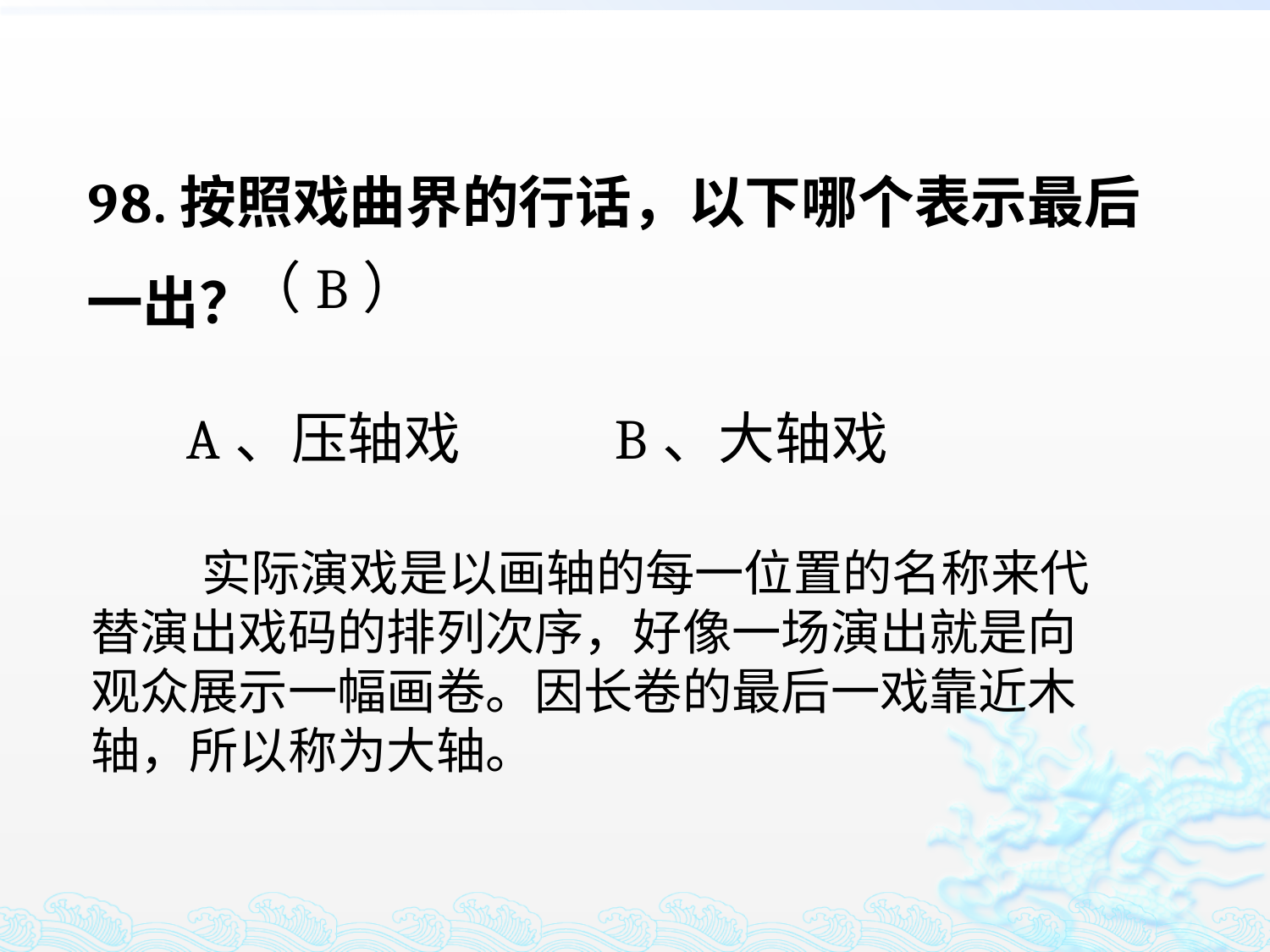

98.按照戏曲界的行话，以下哪个表示最后一出？

        A、压轴戏           B、大轴戏
（B）
         实际演戏是以画轴的每一位置的名称来代替演出戏码的排列次序，好像一场演出就是向观众展示一幅画卷。因长卷的最后一戏靠近木轴，所以称为大轴。